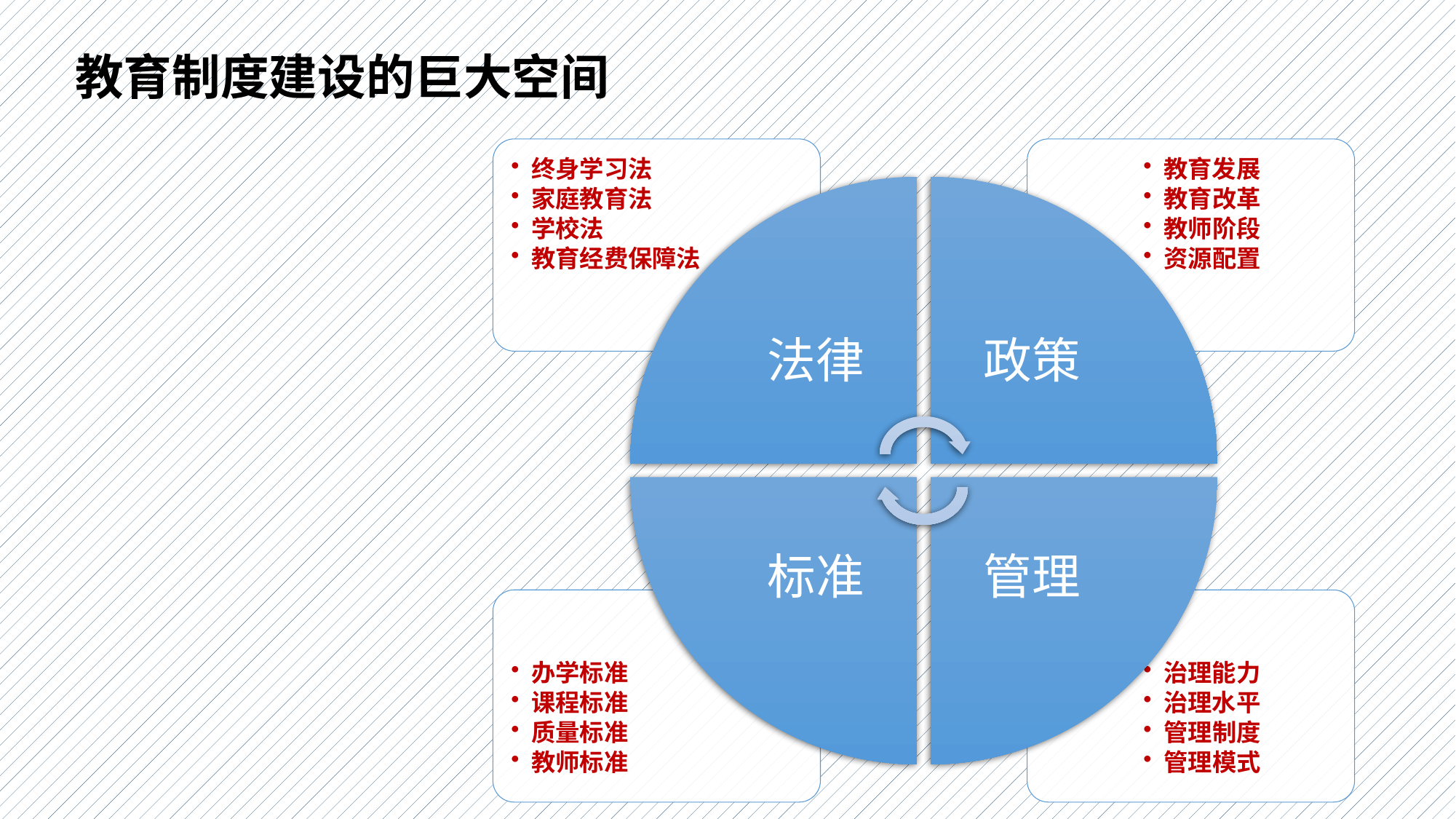

# 教育制度建设的巨大空间
治理能力
治理水平
管理制度
管理模式

办学标准
课程标准
质量标准
教师标准
教育发展
教育改革
教师阶段
资源配置
终身学习法
家庭教育法
学校法
教育经费保障法
法律
政策
管理
标准